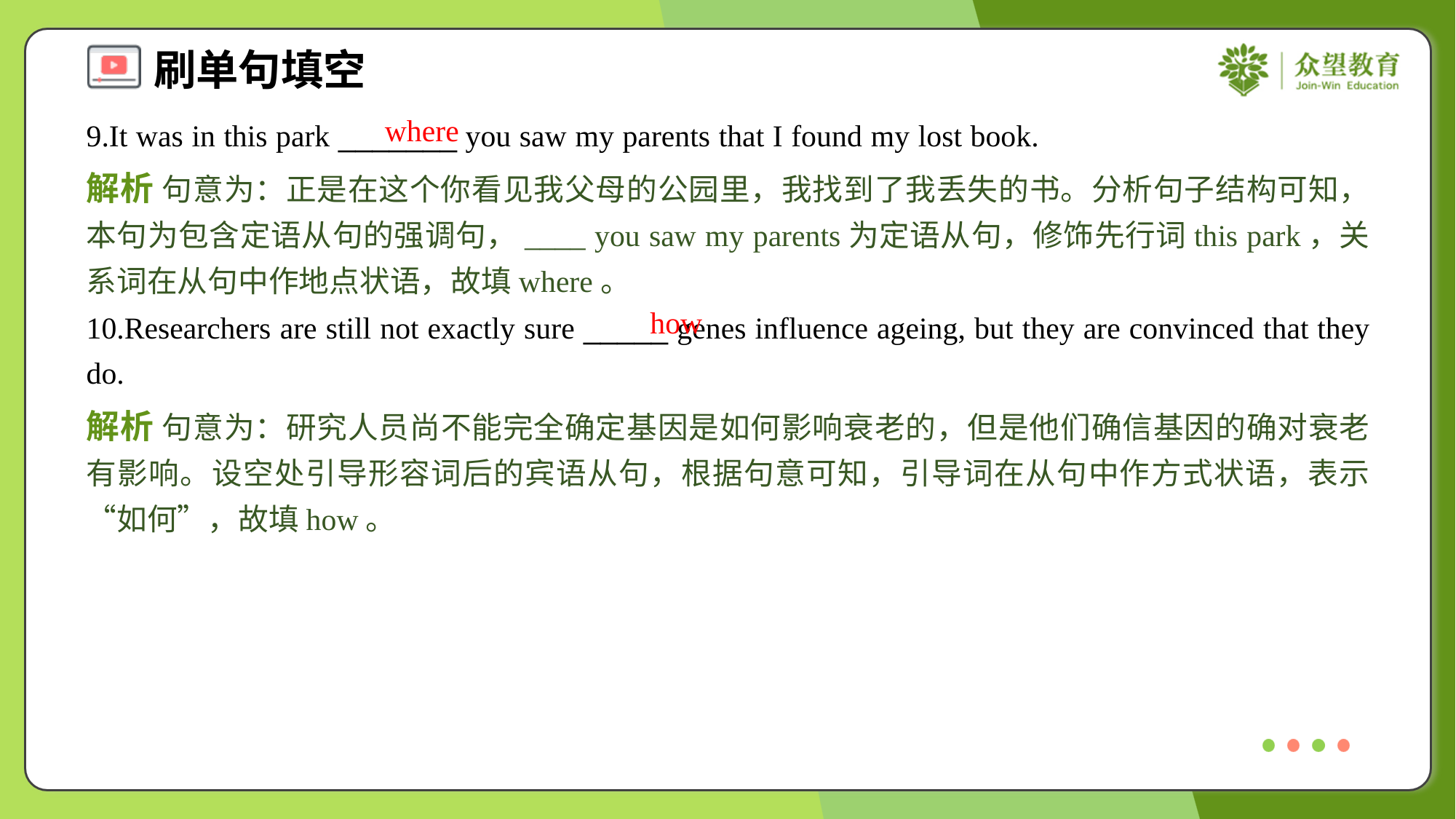

where
9.It was in this park _______ you saw my parents that I found my lost book.
解析 句意为：正是在这个你看见我父母的公园里，我找到了我丢失的书。分析句子结构可知，本句为包含定语从句的强调句，____ you saw my parents为定语从句，修饰先行词this park，关系词在从句中作地点状语，故填where。
how
10.Researchers are still not exactly sure _____ genes influence ageing, but they are convinced that they do.
解析 句意为：研究人员尚不能完全确定基因是如何影响衰老的，但是他们确信基因的确对衰老有影响。设空处引导形容词后的宾语从句，根据句意可知，引导词在从句中作方式状语，表示“如何”，故填how。